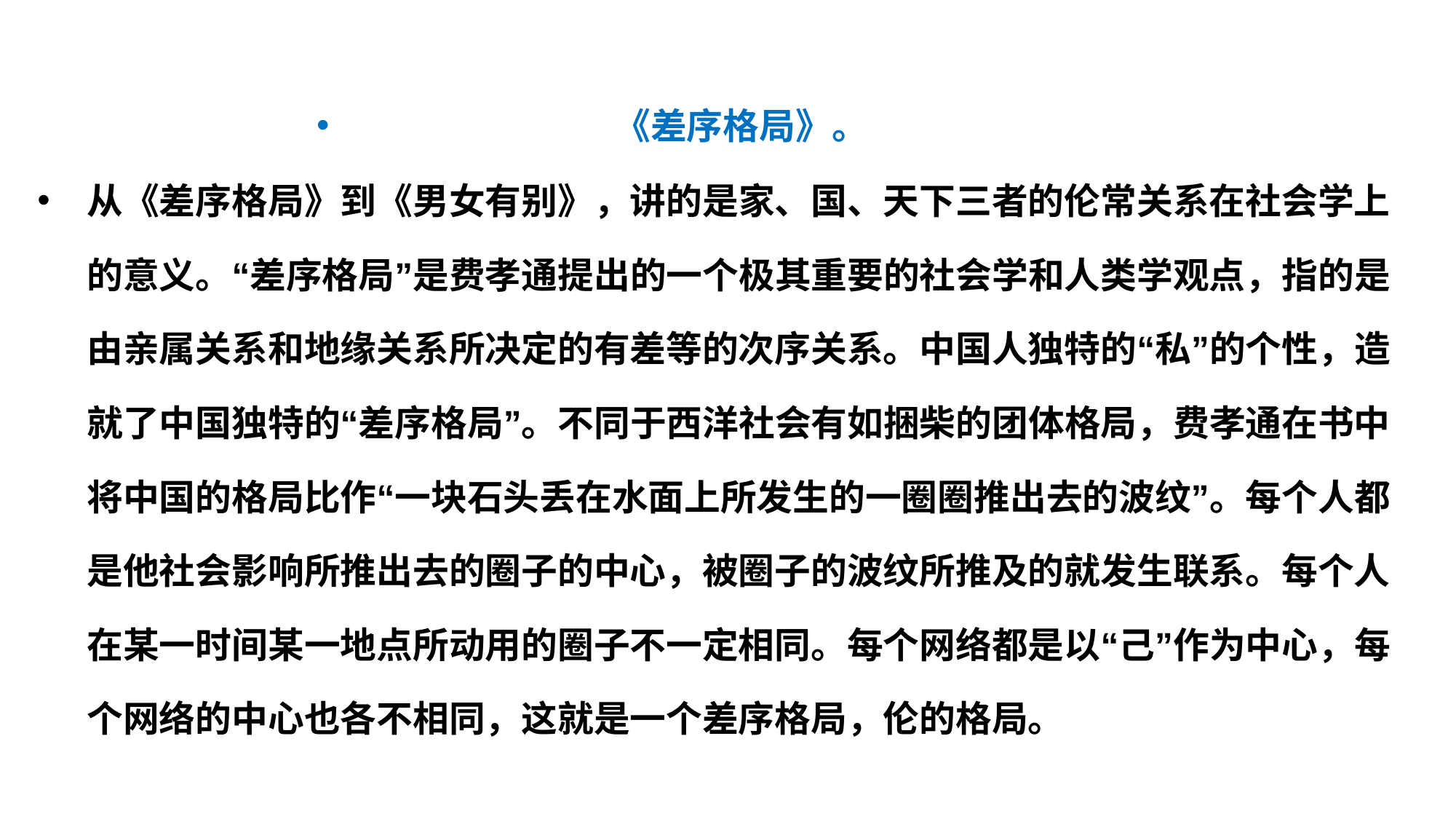

《差序格局》。
从《差序格局》到《男女有别》，讲的是家、国、天下三者的伦常关系在社会学上的意义。“差序格局”是费孝通提出的一个极其重要的社会学和人类学观点，指的是由亲属关系和地缘关系所决定的有差等的次序关系。中国人独特的“私”的个性，造就了中国独特的“差序格局”。不同于西洋社会有如捆柴的团体格局，费孝通在书中将中国的格局比作“一块石头丢在水面上所发生的一圈圈推出去的波纹”。每个人都是他社会影响所推出去的圈子的中心，被圈子的波纹所推及的就发生联系。每个人在某一时间某一地点所动用的圈子不一定相同。每个网络都是以“己”作为中心，每个网络的中心也各不相同，这就是一个差序格局，伦的格局。